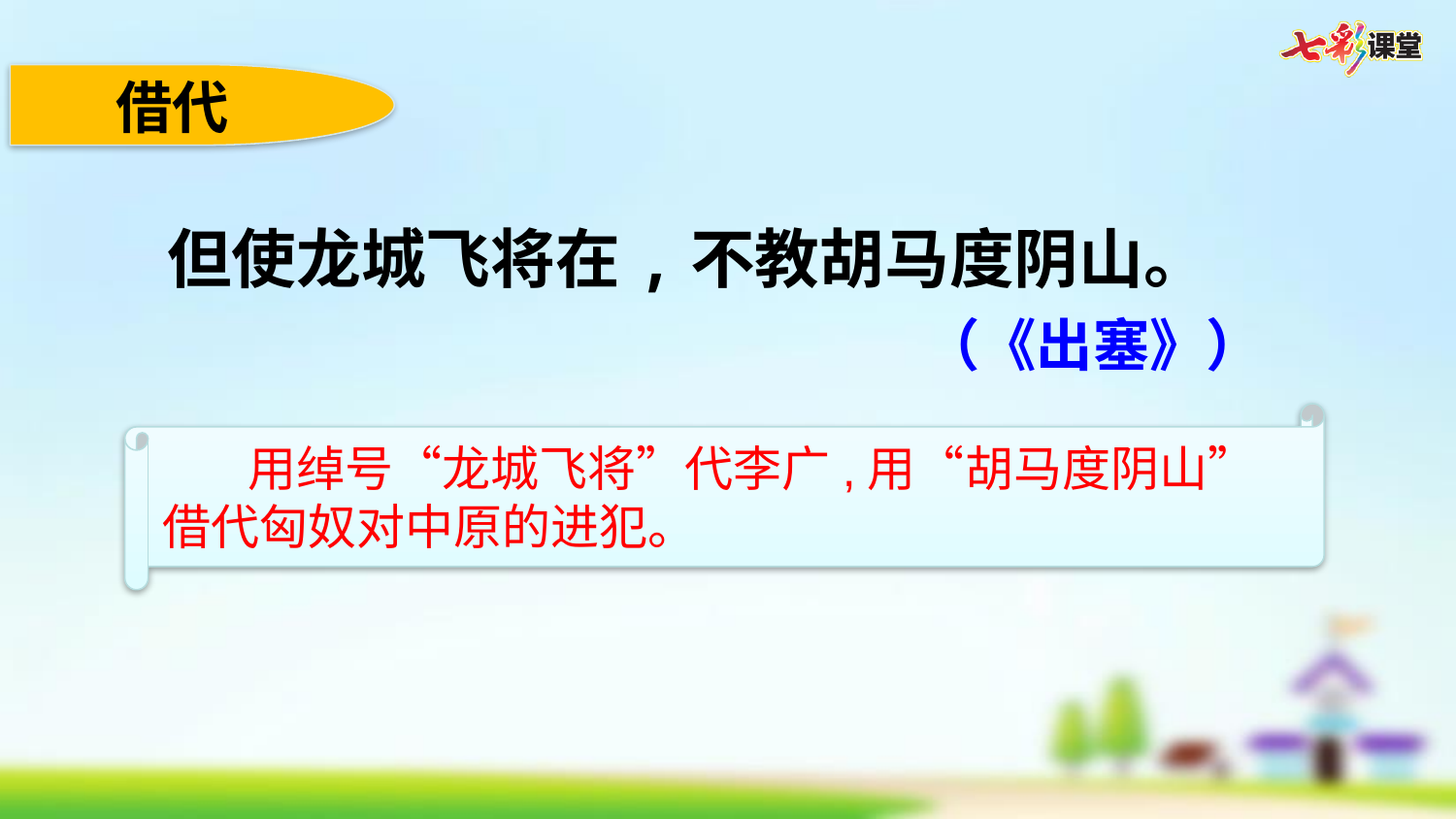

借代
但使龙城飞将在,不教胡马度阴山。
（《出塞》）
用绰号“龙城飞将”代李广,用“胡马度阴山”借代匈奴对中原的进犯。